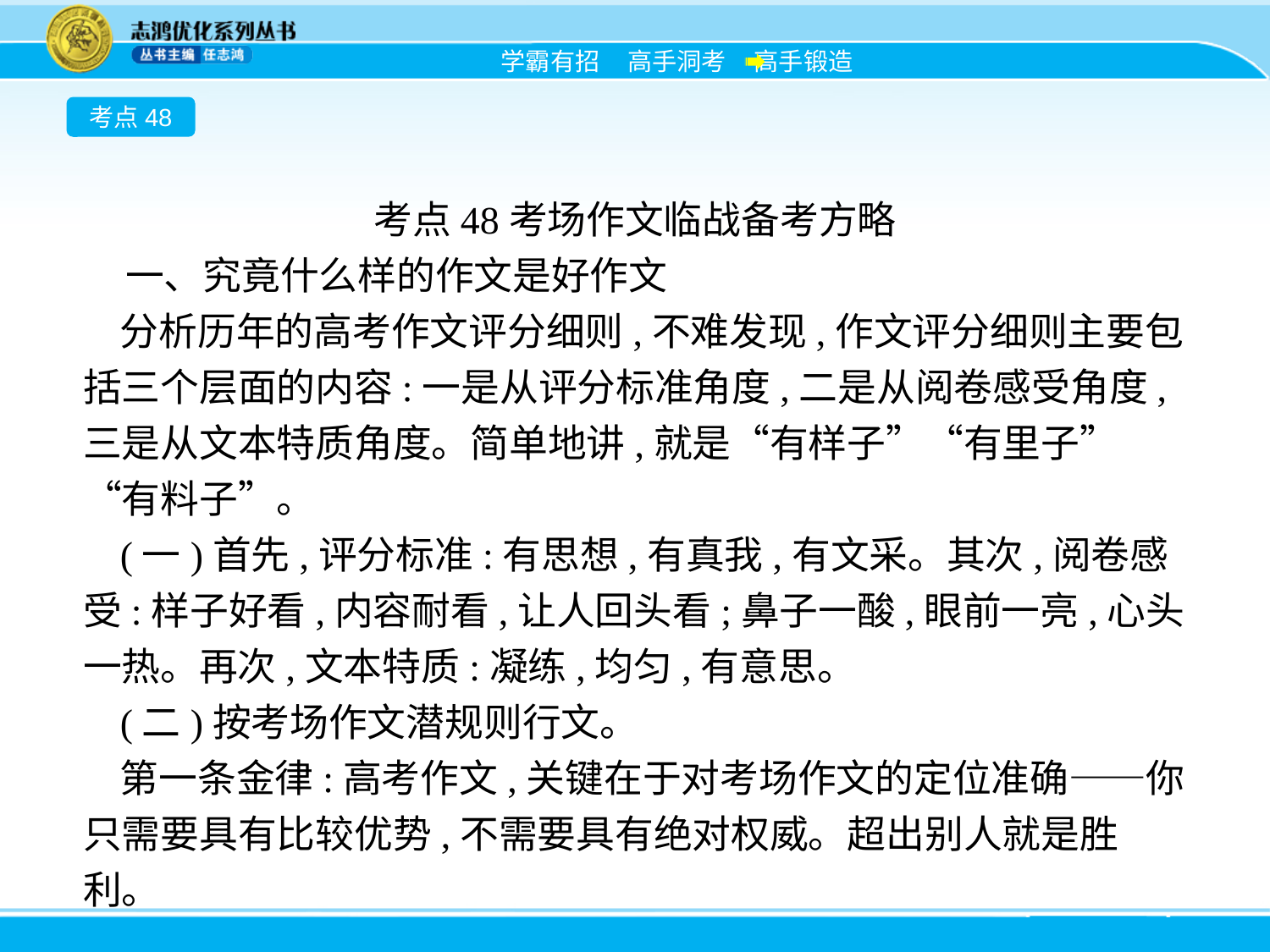

考点48
考点48考场作文临战备考方略
一、究竟什么样的作文是好作文
分析历年的高考作文评分细则,不难发现,作文评分细则主要包括三个层面的内容:一是从评分标准角度,二是从阅卷感受角度,三是从文本特质角度。简单地讲,就是“有样子”“有里子”“有料子”。
(一)首先,评分标准:有思想,有真我,有文采。其次,阅卷感受:样子好看,内容耐看,让人回头看;鼻子一酸,眼前一亮,心头一热。再次,文本特质:凝练,均匀,有意思。
(二)按考场作文潜规则行文。
第一条金律:高考作文,关键在于对考场作文的定位准确——你只需要具有比较优势,不需要具有绝对权威。超出别人就是胜利。